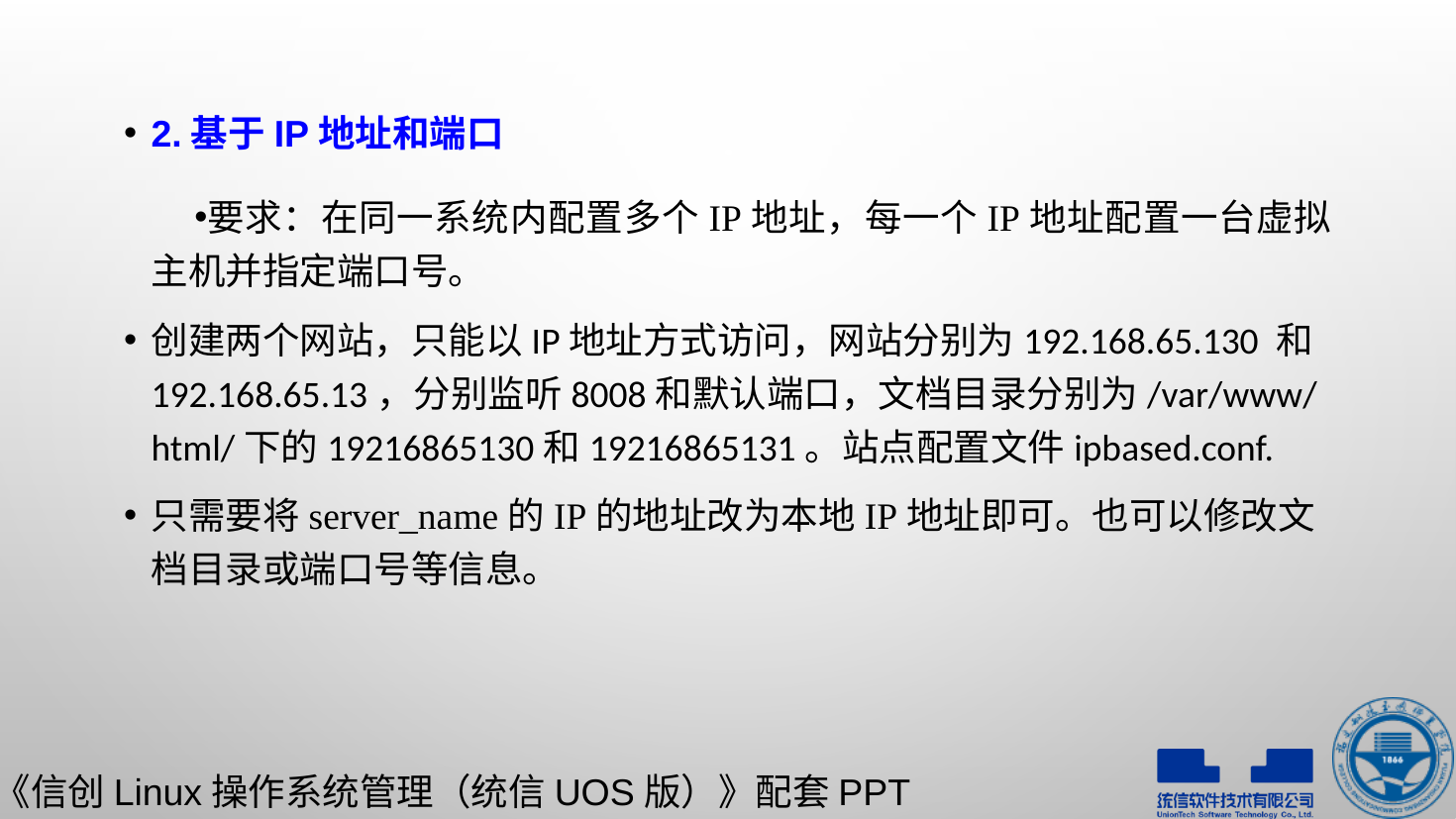

2.基于IP地址和端口
要求：在同一系统内配置多个IP地址，每一个IP地址配置一台虚拟主机并指定端口号。
创建两个网站，只能以IP地址方式访问，网站分别为192.168.65.130 和 192.168.65.13，分别监听8008和默认端口，文档目录分别为/var/www/html/下的19216865130和19216865131。站点配置文件ipbased.conf.
只需要将server_name的IP的地址改为本地IP地址即可。也可以修改文档目录或端口号等信息。